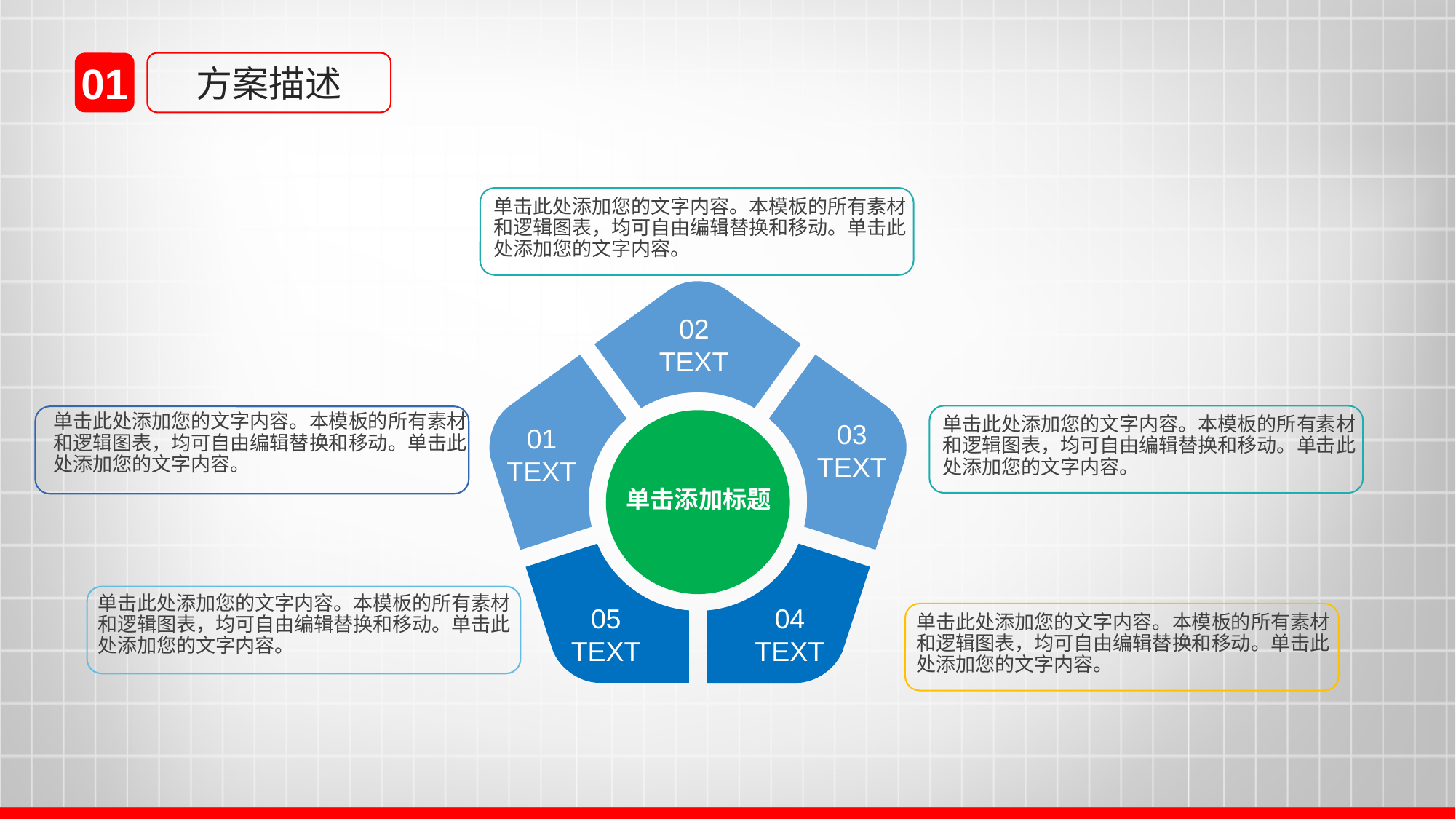

01
方案描述

单击此处添加您的文字内容。本模板的所有素材和逻辑图表，均可自由编辑替换和移动。单击此处添加您的文字内容。

02
TEXT

03
TEXT
01
TEXT

05
TEXT
04
TEXT

单击此处添加您的文字内容。本模板的所有素材和逻辑图表，均可自由编辑替换和移动。单击此处添加您的文字内容。
单击此处添加您的文字内容。本模板的所有素材和逻辑图表，均可自由编辑替换和移动。单击此处添加您的文字内容。

单击添加标题

单击此处添加您的文字内容。本模板的所有素材和逻辑图表，均可自由编辑替换和移动。单击此处添加您的文字内容。

单击此处添加您的文字内容。本模板的所有素材和逻辑图表，均可自由编辑替换和移动。单击此处添加您的文字内容。